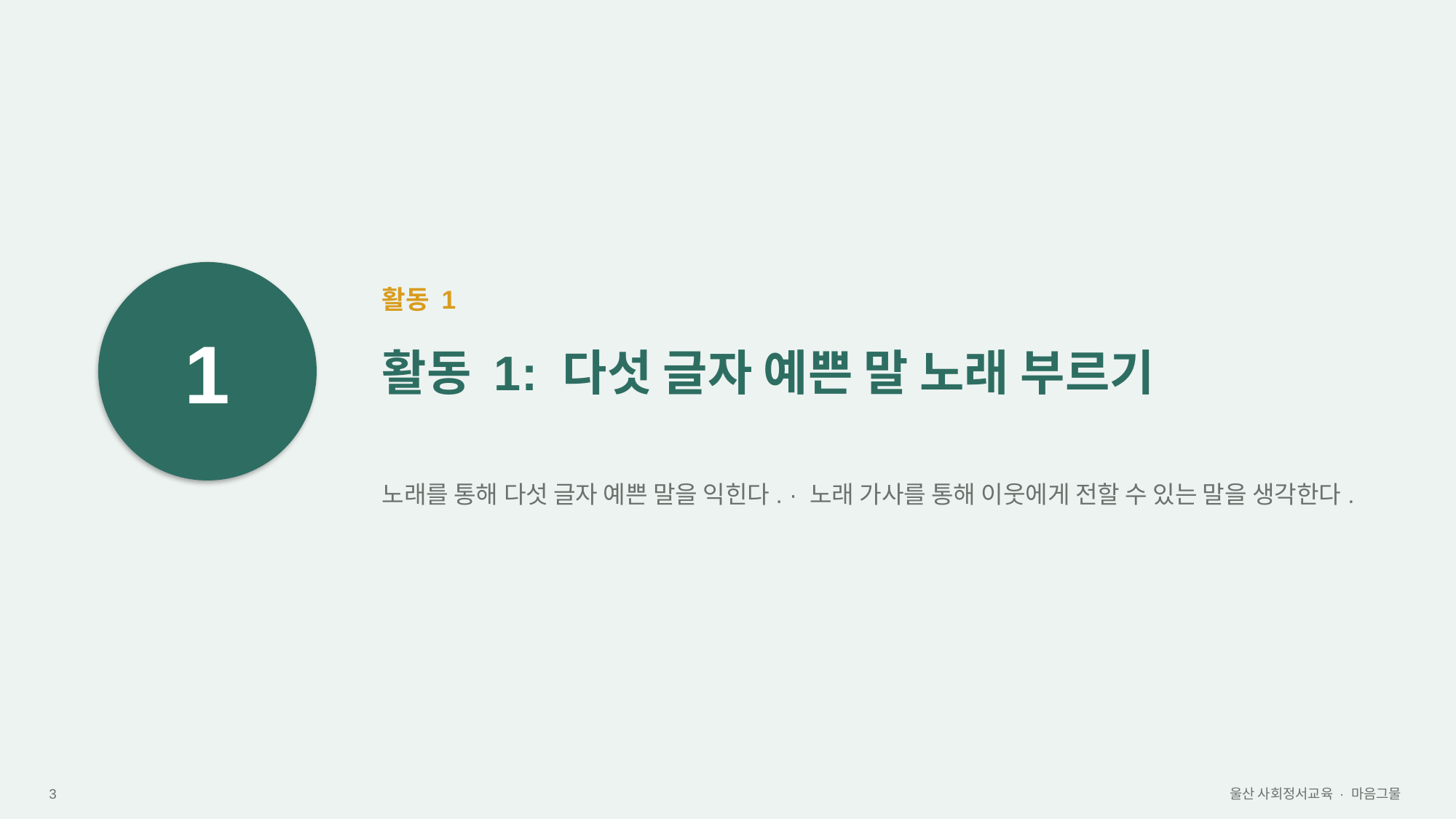

1
활동 1
활동 1: 다섯 글자 예쁜 말 노래 부르기
노래를 통해 다섯 글자 예쁜 말을 익힌다. · 노래 가사를 통해 이웃에게 전할 수 있는 말을 생각한다.
3
울산 사회정서교육 · 마음그물